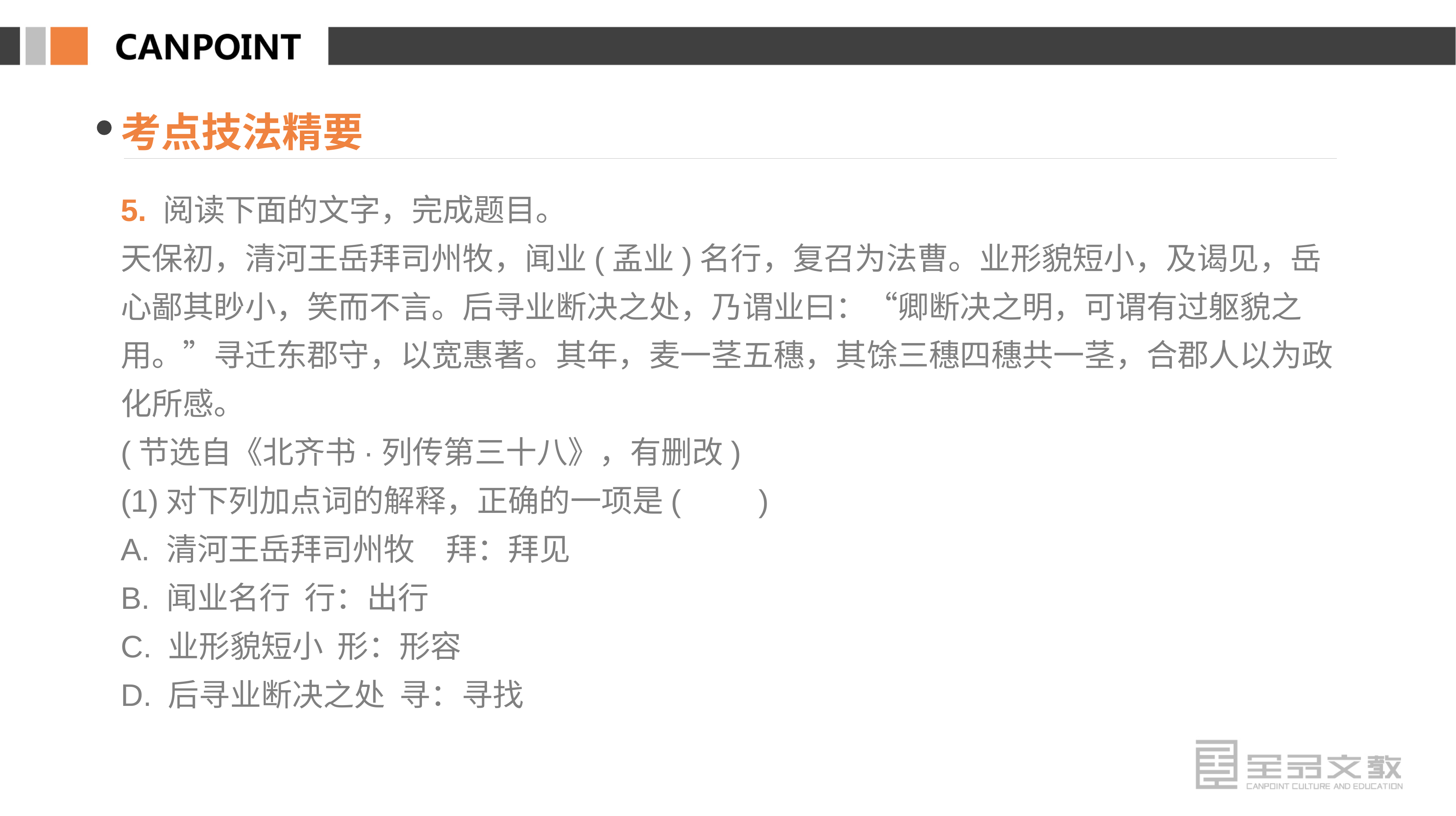

考点技法精要

5. 阅读下面的文字，完成题目。
天保初，清河王岳拜司州牧，闻业(孟业)名行，复召为法曹。业形貌短小，及谒见，岳心鄙其眇小，笑而不言。后寻业断决之处，乃谓业曰：“卿断决之明，可谓有过躯貌之用。”寻迁东郡守，以宽惠著。其年，麦一茎五穗，其馀三穗四穗共一茎，合郡人以为政化所感。
(节选自《北齐书·列传第三十八》，有删改)
(1)对下列加点词的解释，正确的一项是(　　)
A. 清河王岳拜司州牧　拜：拜见
B. 闻业名行  行：出行
C. 业形貌短小  形：形容
D. 后寻业断决之处  寻：寻找